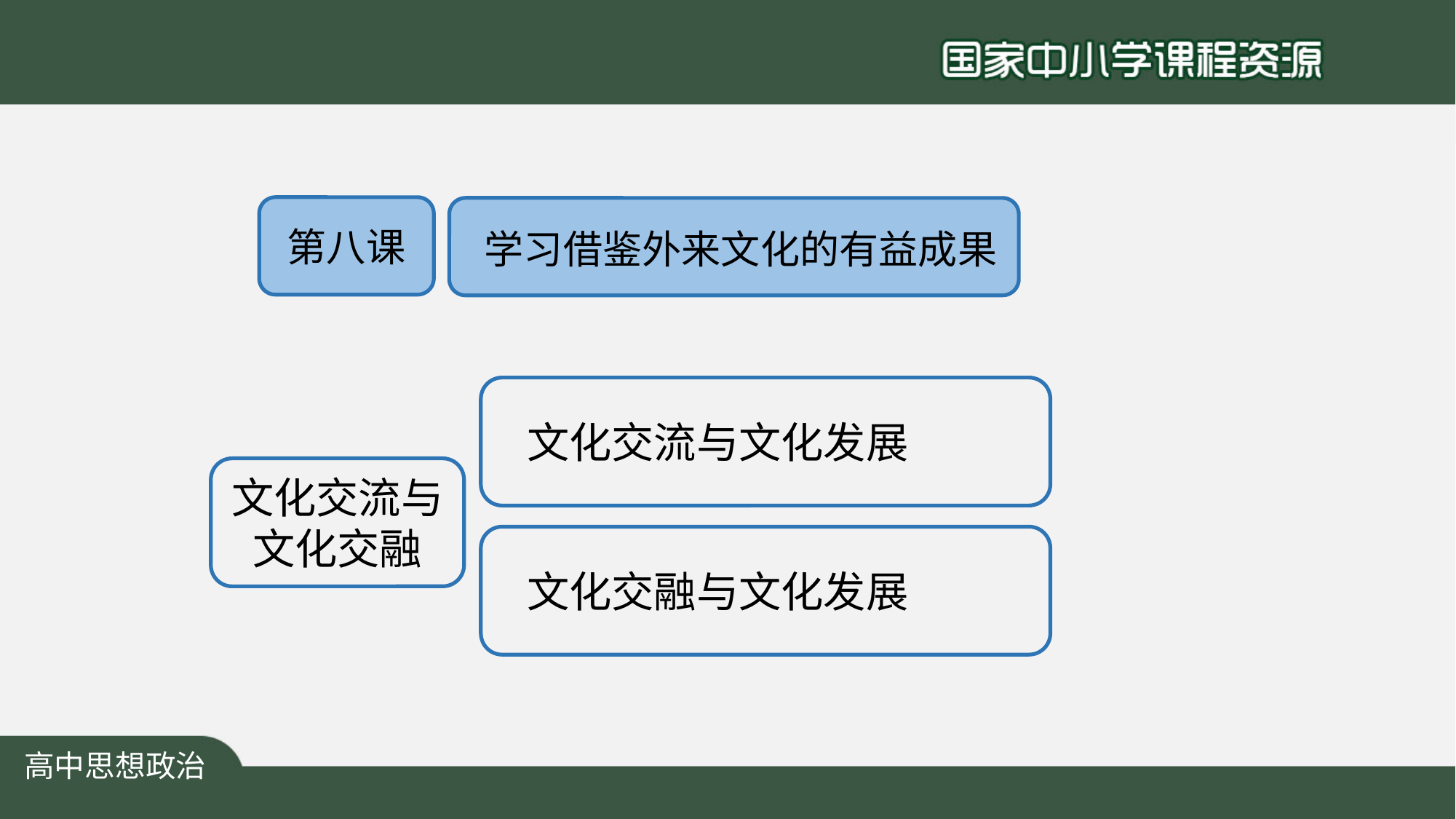

第八课
 学习借鉴外来文化的有益成果
  文化交流与文化发展
文化交流与文化交融
  文化交融与文化发展